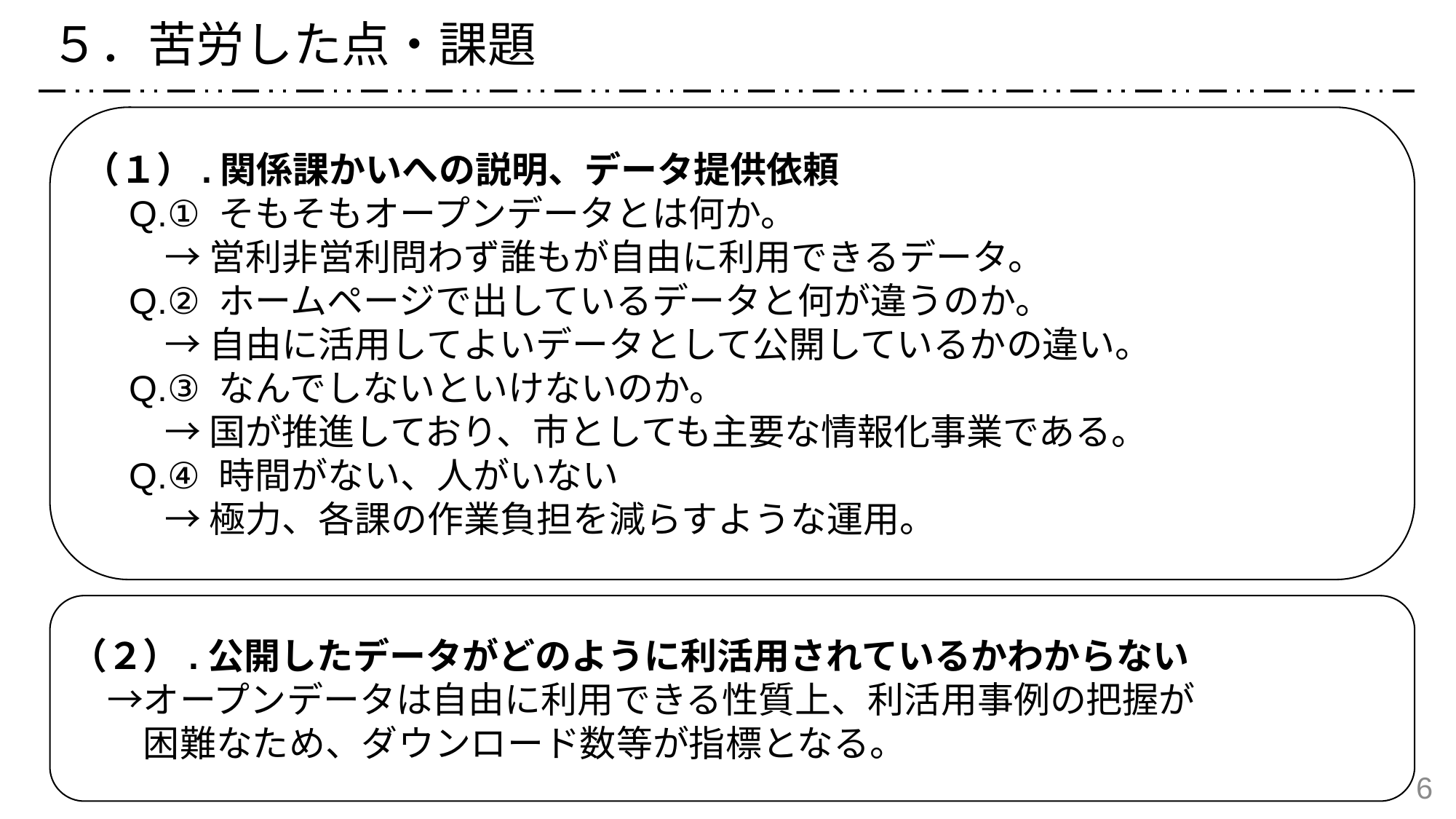

５．苦労した点・課題
（１）.関係課かいへの説明、データ提供依頼
　Q.① そもそもオープンデータとは何か。
　　 → 営利非営利問わず誰もが自由に利用できるデータ。
　Q.② ホームページで出しているデータと何が違うのか。
　　 → 自由に活用してよいデータとして公開しているかの違い。
　Q.③ なんでしないといけないのか。
　　 → 国が推進しており、市としても主要な情報化事業である。
　Q.④ 時間がない、人がいない
　　 → 極力、各課の作業負担を減らすような運用。
（２）.公開したデータがどのように利活用されているかわからない
　→オープンデータは自由に利用できる性質上、利活用事例の把握が
　　困難なため、ダウンロード数等が指標となる。
6